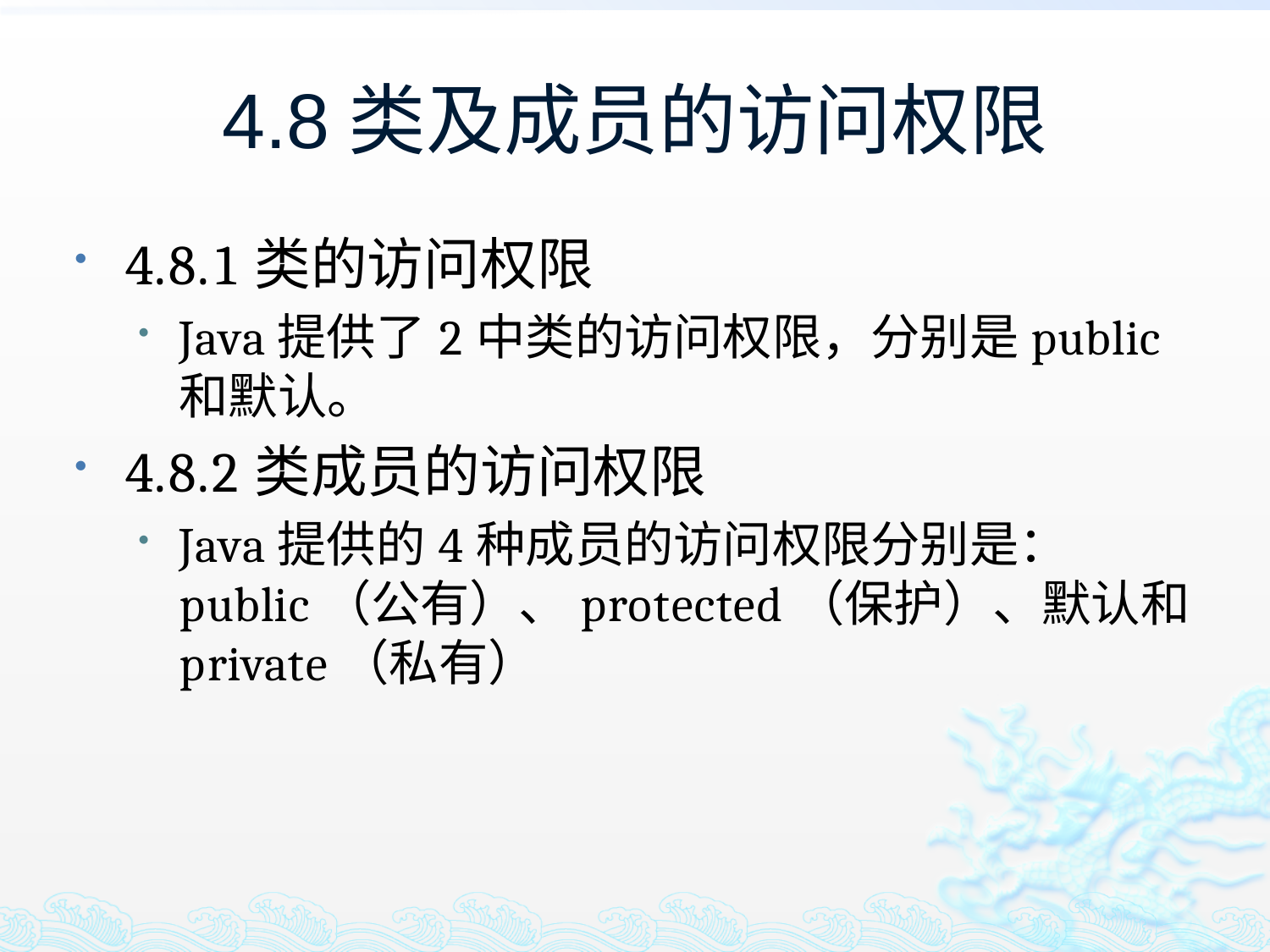

# 4.8类及成员的访问权限
4.8.1类的访问权限
Java提供了2中类的访问权限，分别是public和默认。
4.8.2类成员的访问权限
Java提供的4种成员的访问权限分别是：public（公有）、protected（保护）、默认和private（私有）